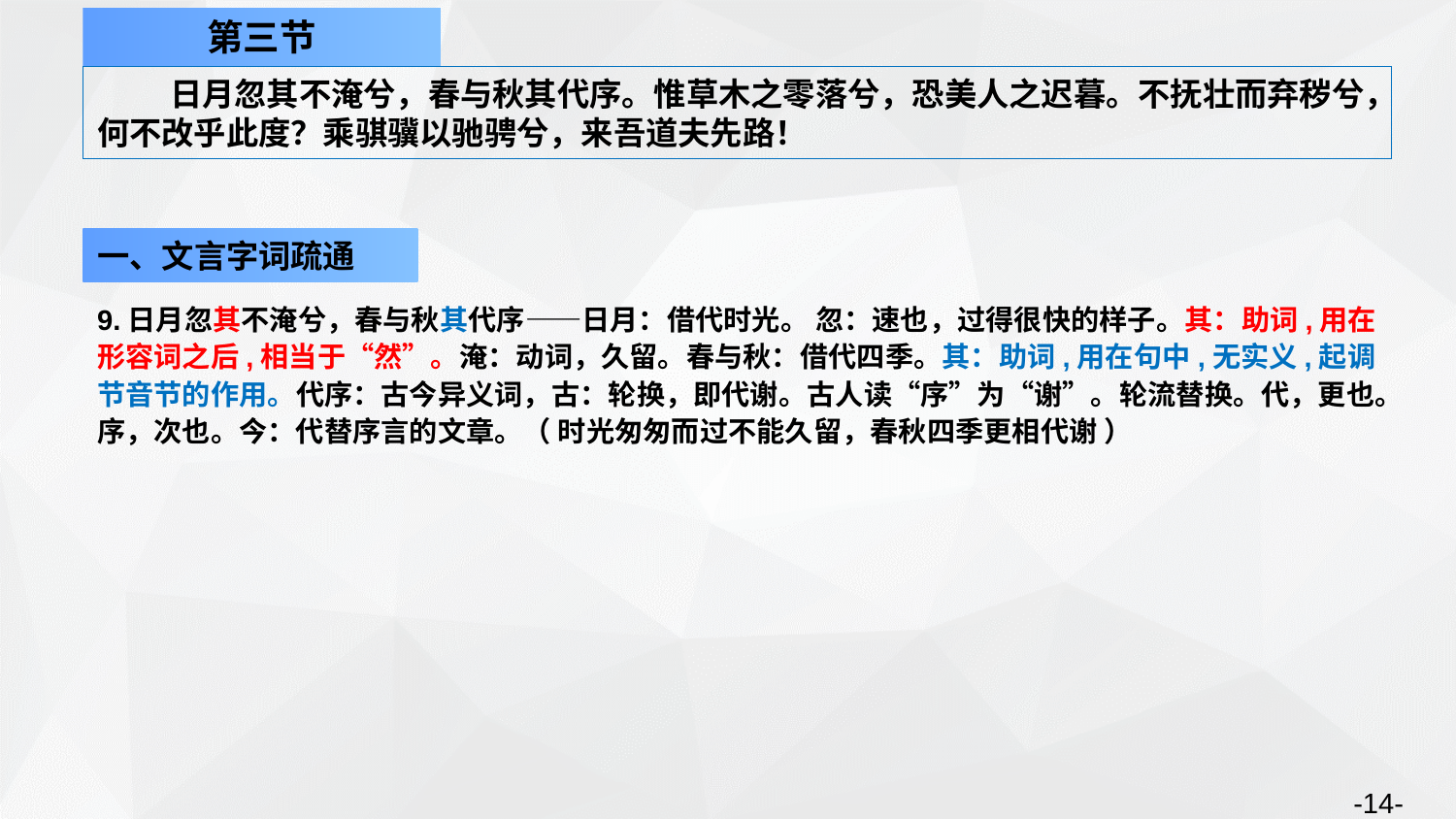

第三节
日月忽其不淹兮，春与秋其代序。惟草木之零落兮，恐美人之迟暮。不抚壮而弃秽兮，何不改乎此度？乘骐骥以驰骋兮，来吾道夫先路！
一、文言字词疏通
9.日月忽其不淹兮，春与秋其代序——日月：借代时光。 忽：速也，过得很快的样子。其：助词,用在形容词之后,相当于“然”。淹：动词，久留。春与秋：借代四季。其：助词,用在句中,无实义,起调节音节的作用。代序：古今异义词，古：轮换，即代谢。古人读“序”为“谢”。轮流替换。代，更也。序，次也。今：代替序言的文章。（ 时光匆匆而过不能久留，春秋四季更相代谢 ）
-14-